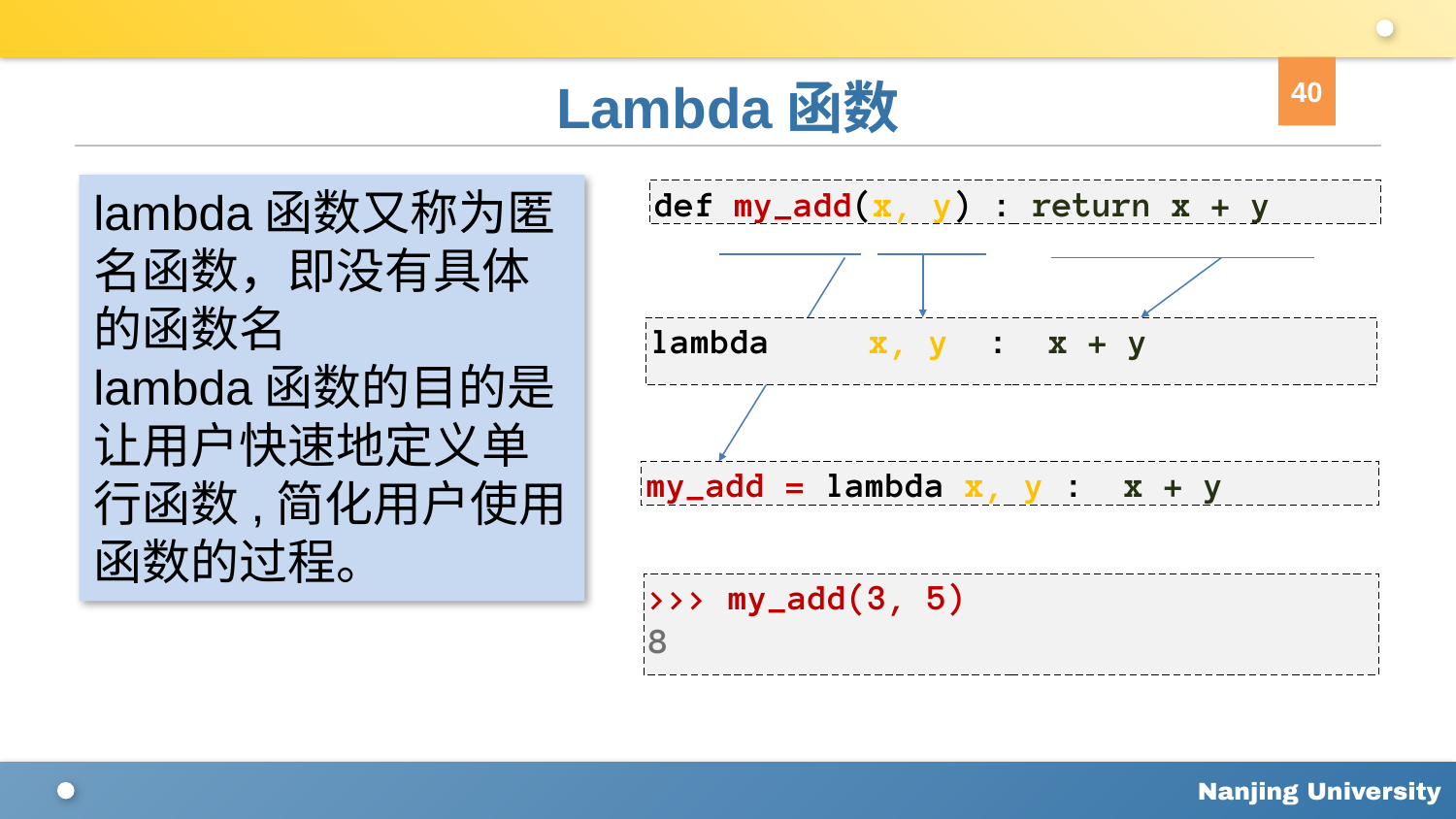

40
# Lambda函数
lambda函数又称为匿名函数，即没有具体的函数名
lambda函数的目的是让用户快速地定义单行函数,简化用户使用函数的过程。
def my_add(x, y) : return x + y
lambda     x, y  :  x + y
my_add = lambda x, y :  x + y
>>> my_add(3, 5)
8